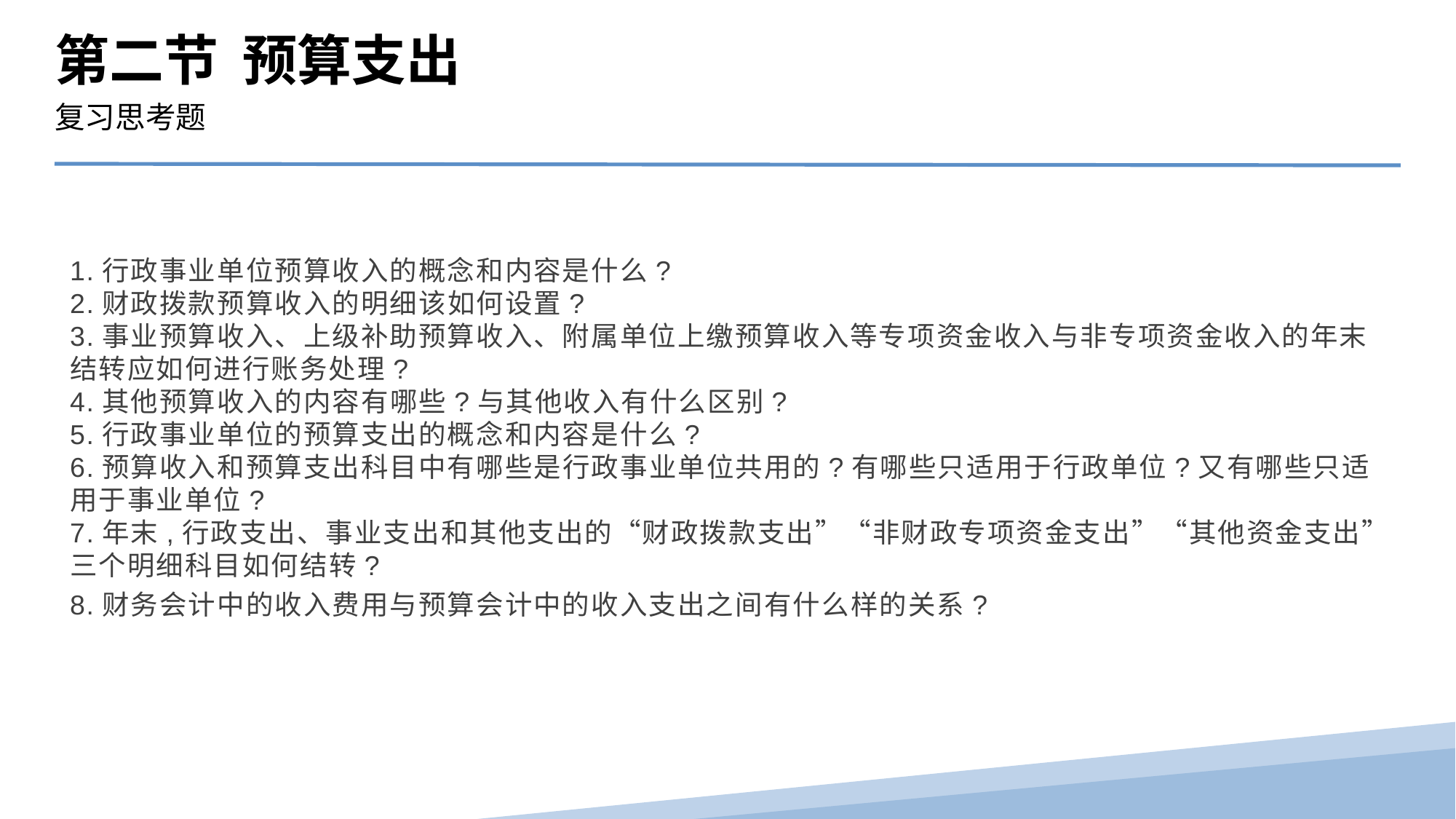

第二节  预算支出
复习思考题
1.行政事业单位预算收入的概念和内容是什么?
2.财政拨款预算收入的明细该如何设置?
3.事业预算收入、上级补助预算收入、附属单位上缴预算收入等专项资金收入与非专项资金收入的年末结转应如何进行账务处理?
4.其他预算收入的内容有哪些?与其他收入有什么区别?
5.行政事业单位的预算支出的概念和内容是什么?
6.预算收入和预算支出科目中有哪些是行政事业单位共用的?有哪些只适用于行政单位?又有哪些只适用于事业单位?
7.年末,行政支出、事业支出和其他支出的“财政拨款支出”“非财政专项资金支出”“其他资金支出”三个明细科目如何结转?
8.财务会计中的收入费用与预算会计中的收入支出之间有什么样的关系?